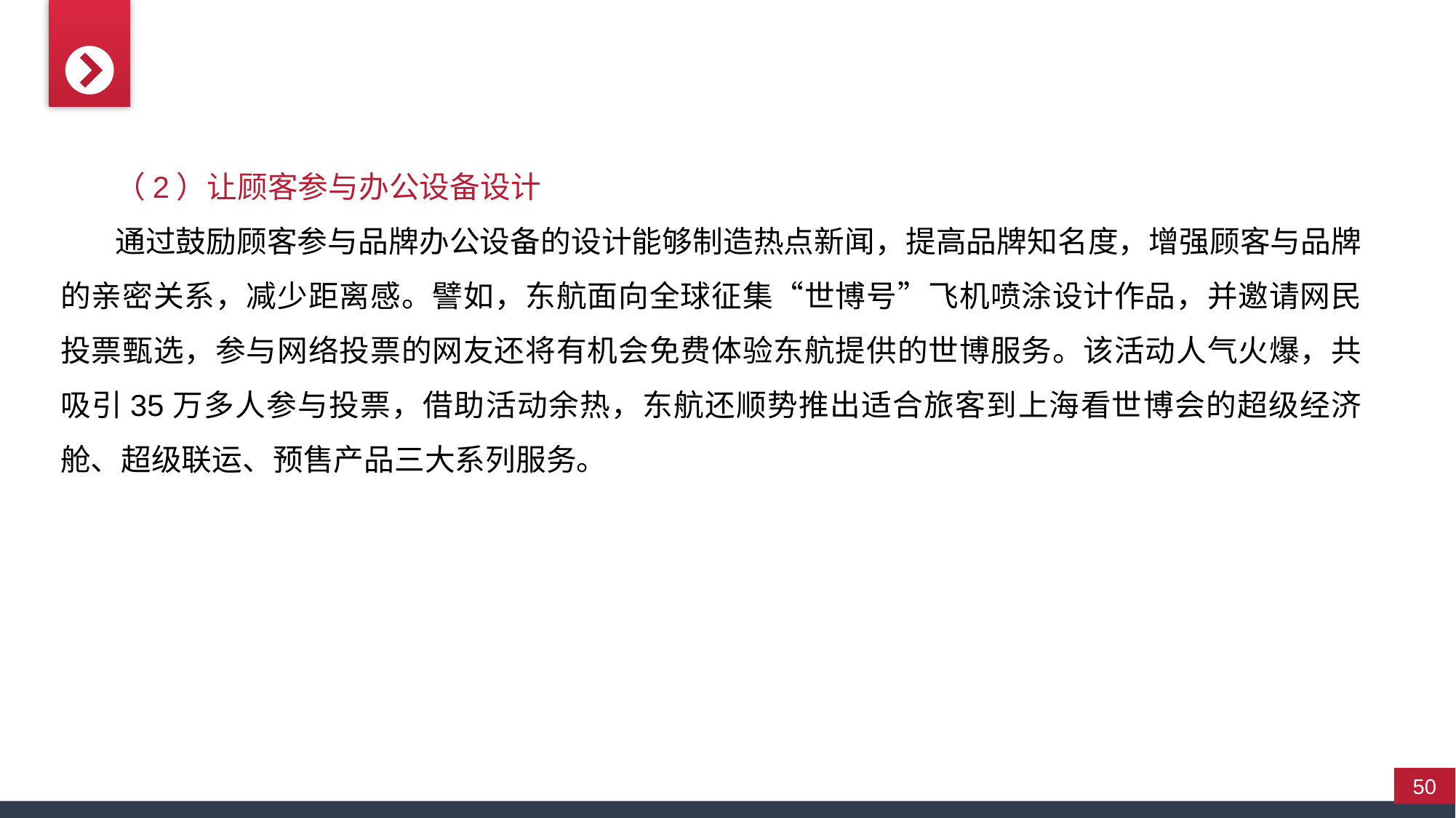

（2）让顾客参与办公设备设计
通过鼓励顾客参与品牌办公设备的设计能够制造热点新闻，提高品牌知名度，增强顾客与品牌的亲密关系，减少距离感。譬如，东航面向全球征集“世博号”飞机喷涂设计作品，并邀请网民投票甄选，参与网络投票的网友还将有机会免费体验东航提供的世博服务。该活动人气火爆，共吸引35万多人参与投票，借助活动余热，东航还顺势推出适合旅客到上海看世博会的超级经济舱、超级联运、预售产品三大系列服务。